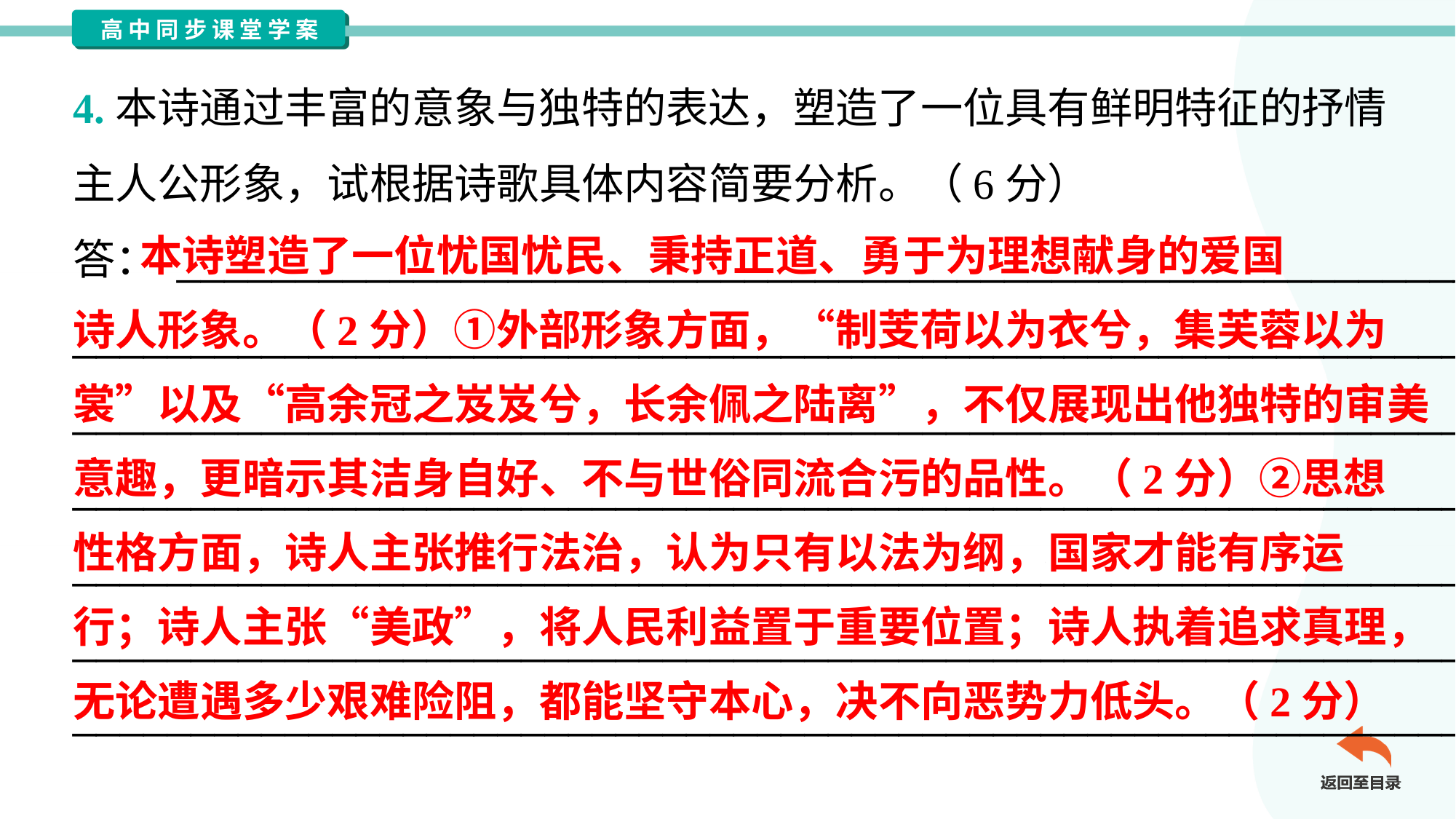

4.本诗通过丰富的意象与独特的表达，塑造了一位具有鲜明特征的抒情
主人公形象，试根据诗歌具体内容简要分析。（6分）
答： ________________________________________________________
_____________________________________________________________
_____________________________________________________________
_____________________________________________________________
_____________________________________________________________
_____________________________________________________________
_____________________________________________________________
      本诗塑造了一位忧国忧民、秉持正道、勇于为理想献身的爱国
诗人形象。（2分）①外部形象方面，“制芰荷以为衣兮，集芙蓉以为
裳”以及“高余冠之岌岌兮，长余佩之陆离”，不仅展现出他独特的审美
意趣，更暗示其洁身自好、不与世俗同流合污的品性。（2分）②思想
性格方面，诗人主张推行法治，认为只有以法为纲，国家才能有序运
行；诗人主张“美政”，将人民利益置于重要位置；诗人执着追求真理，
无论遭遇多少艰难险阻，都能坚守本心，决不向恶势力低头。（2分）